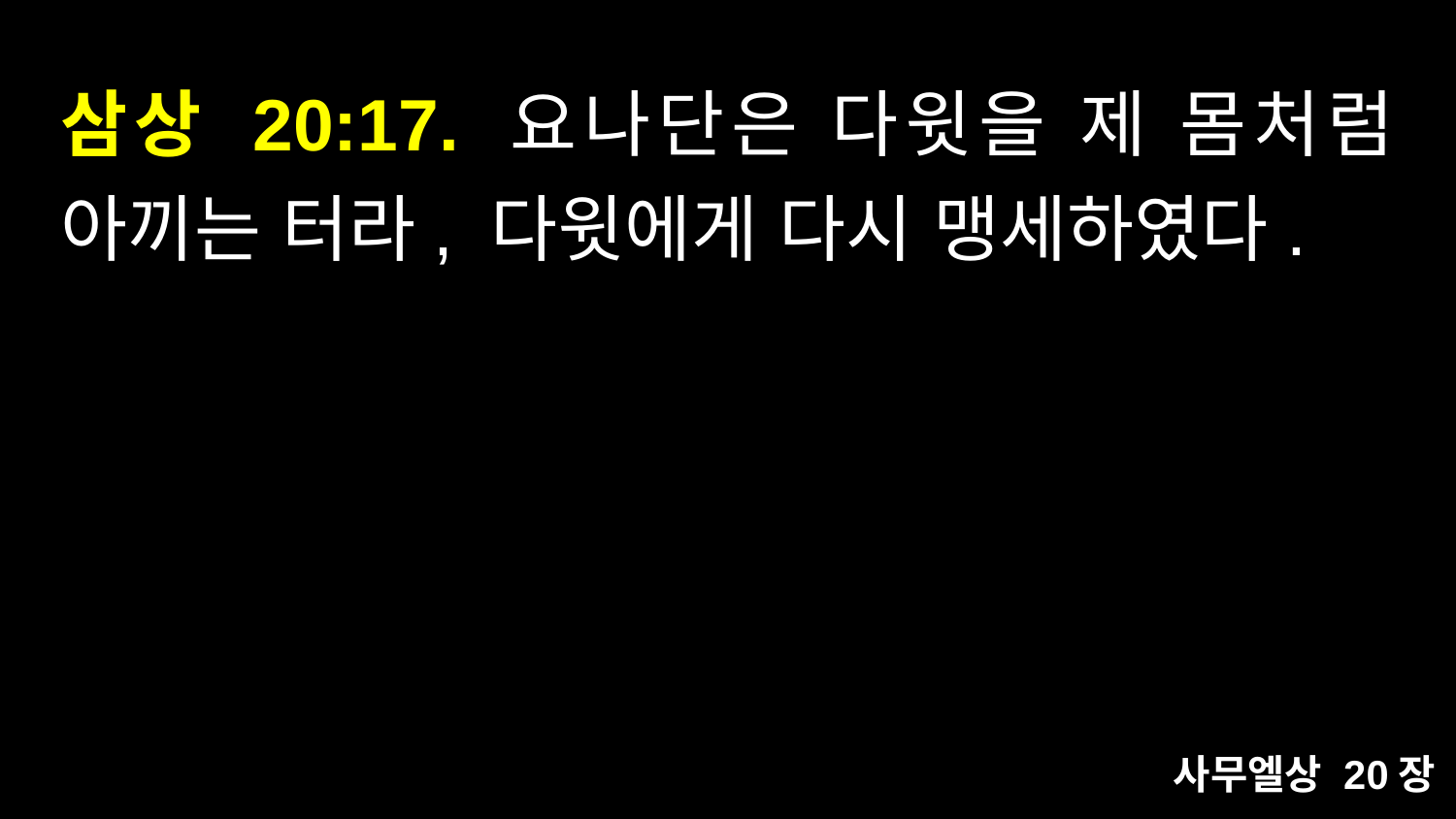

# 삼상 20:17. 요나단은 다윗을 제 몸처럼 아끼는 터라, 다윗에게 다시 맹세하였다.
사무엘상 20장